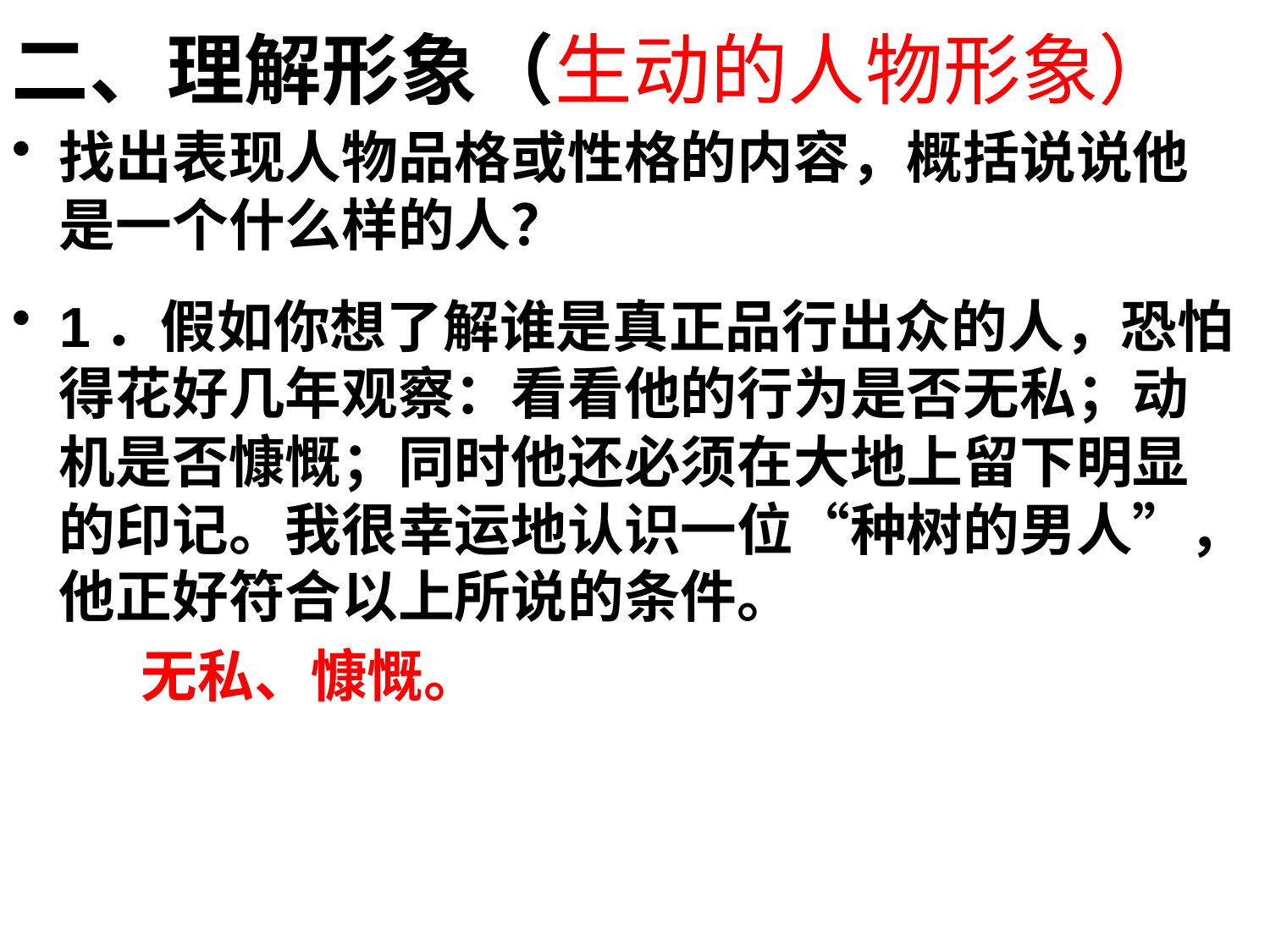

# 二、理解形象（生动的人物形象）
找出表现人物品格或性格的内容，概括说说他是一个什么样的人？

1．假如你想了解谁是真正品行出众的人，恐怕得花好几年观察：看看他的行为是否无私；动机是否慷慨；同时他还必须在大地上留下明显的印记。我很幸运地认识一位“种树的男人”，他正好符合以上所说的条件。
         无私、慷慨。